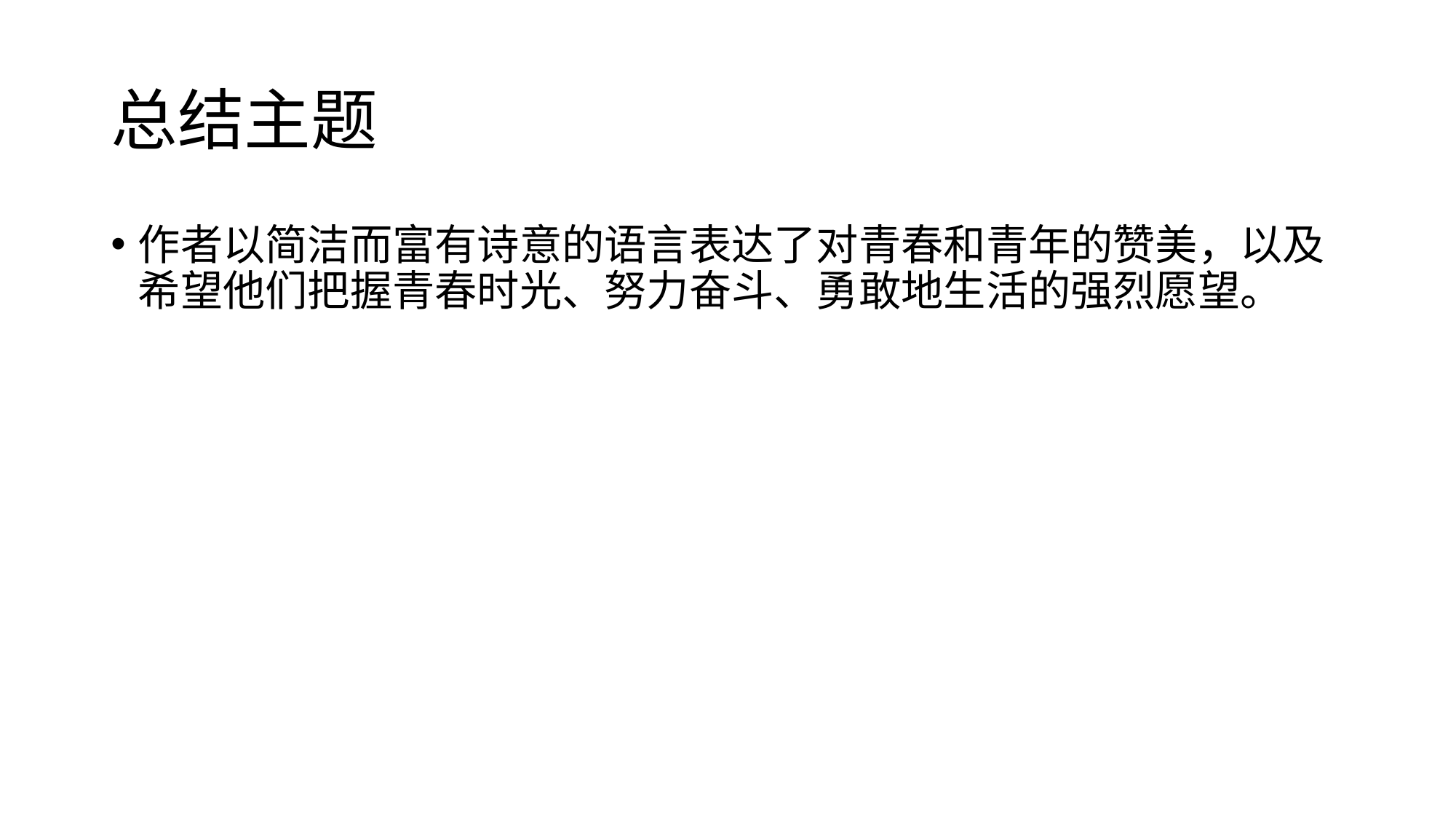

# 总结主题
作者以简洁而富有诗意的语言表达了对青春和青年的赞美，以及希望他们把握青春时光、努力奋斗、勇敢地生活的强烈愿望。